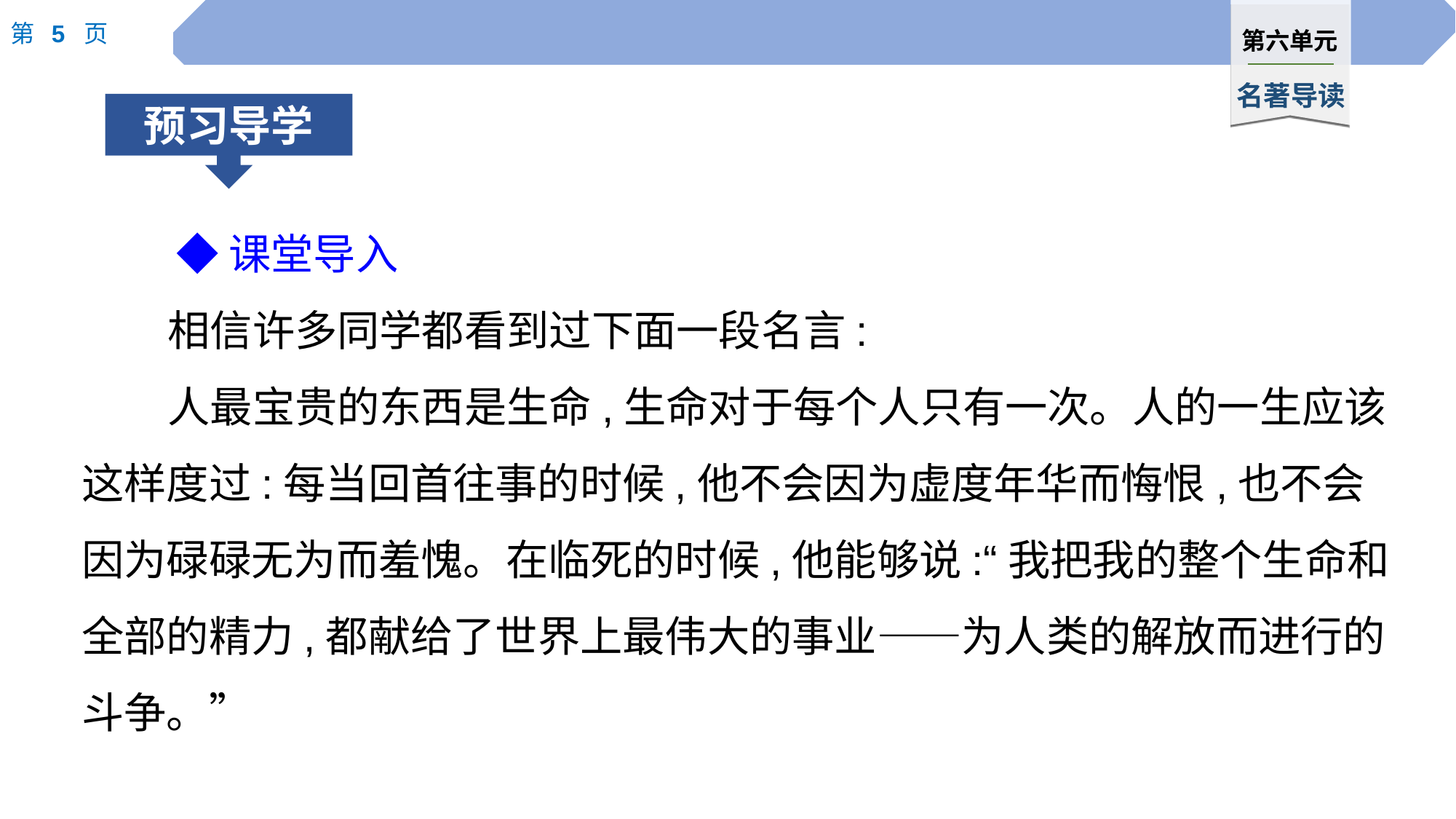

◆课堂导入

相信许多同学都看到过下面一段名言:
人最宝贵的东西是生命,生命对于每个人只有一次。人的一生应该这样度过:每当回首往事的时候,他不会因为虚度年华而悔恨,也不会因为碌碌无为而羞愧。在临死的时候,他能够说:“我把我的整个生命和全部的精力,都献给了世界上最伟大的事业——为人类的解放而进行的斗争。”